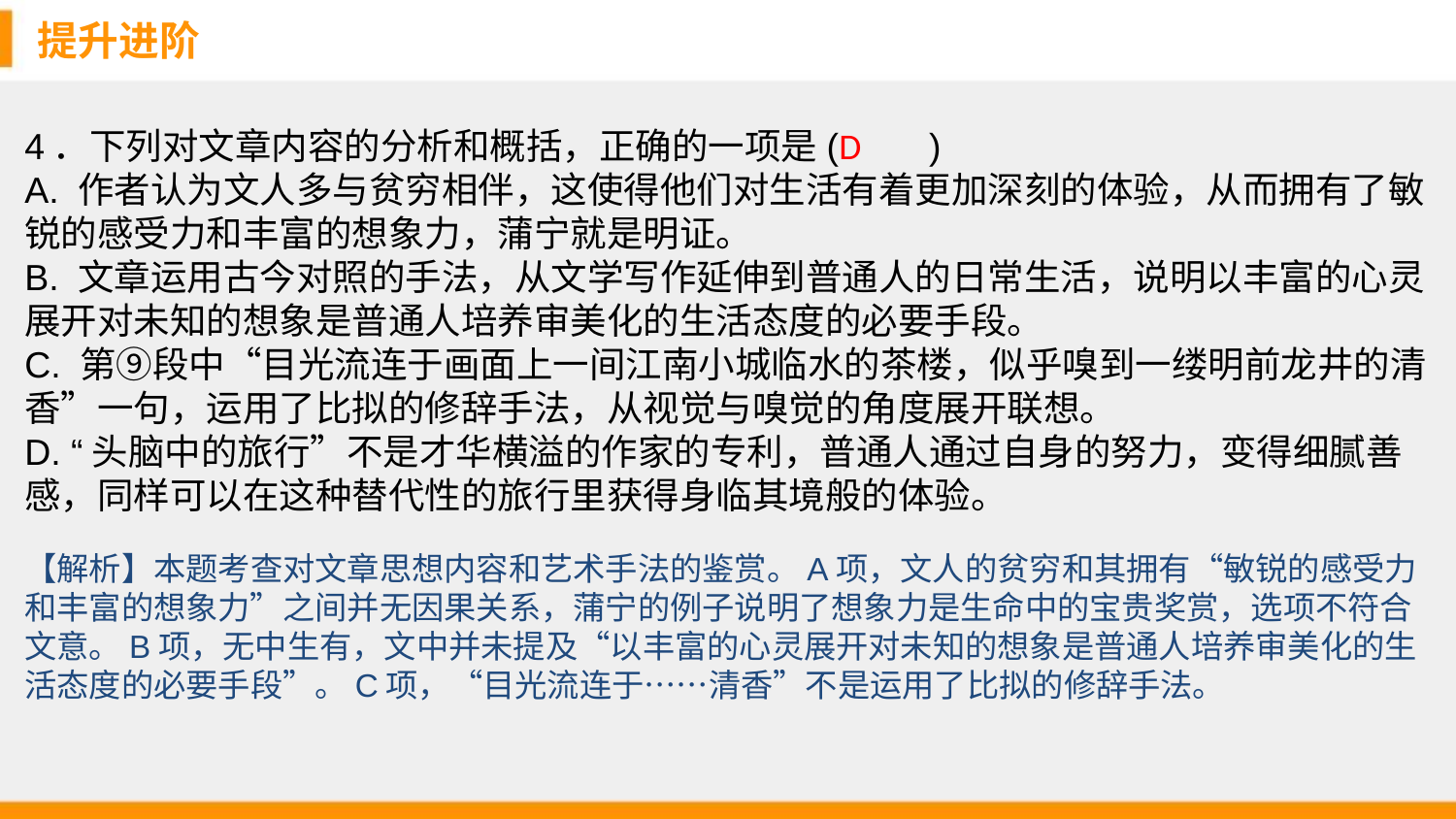

提升进阶
D
4．下列对文章内容的分析和概括，正确的一项是(　　)
A. 作者认为文人多与贫穷相伴，这使得他们对生活有着更加深刻的体验，从而拥有了敏锐的感受力和丰富的想象力，蒲宁就是明证。
B. 文章运用古今对照的手法，从文学写作延伸到普通人的日常生活，说明以丰富的心灵展开对未知的想象是普通人培养审美化的生活态度的必要手段。
C. 第⑨段中“目光流连于画面上一间江南小城临水的茶楼，似乎嗅到一缕明前龙井的清香”一句，运用了比拟的修辞手法，从视觉与嗅觉的角度展开联想。
D. “头脑中的旅行”不是才华横溢的作家的专利，普通人通过自身的努力，变得细腻善感，同样可以在这种替代性的旅行里获得身临其境般的体验。
【解析】本题考查对文章思想内容和艺术手法的鉴赏。A项，文人的贫穷和其拥有“敏锐的感受力和丰富的想象力”之间并无因果关系，蒲宁的例子说明了想象力是生命中的宝贵奖赏，选项不符合文意。B项，无中生有，文中并未提及“以丰富的心灵展开对未知的想象是普通人培养审美化的生活态度的必要手段”。C项，“目光流连于……清香”不是运用了比拟的修辞手法。